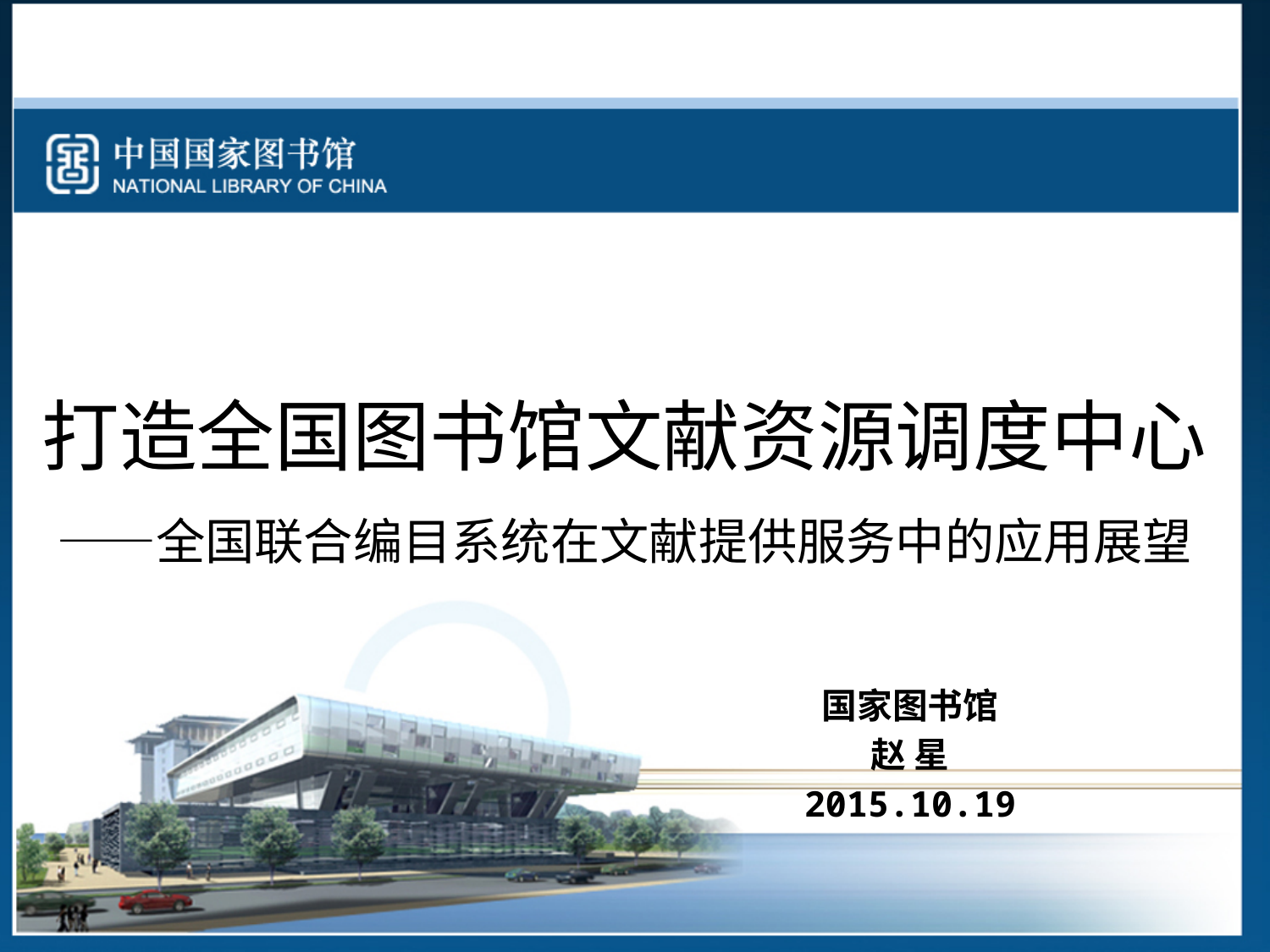

# 打造全国图书馆文献资源调度中心 ——全国联合编目系统在文献提供服务中的应用展望
国家图书馆
赵 星
2015.10.19